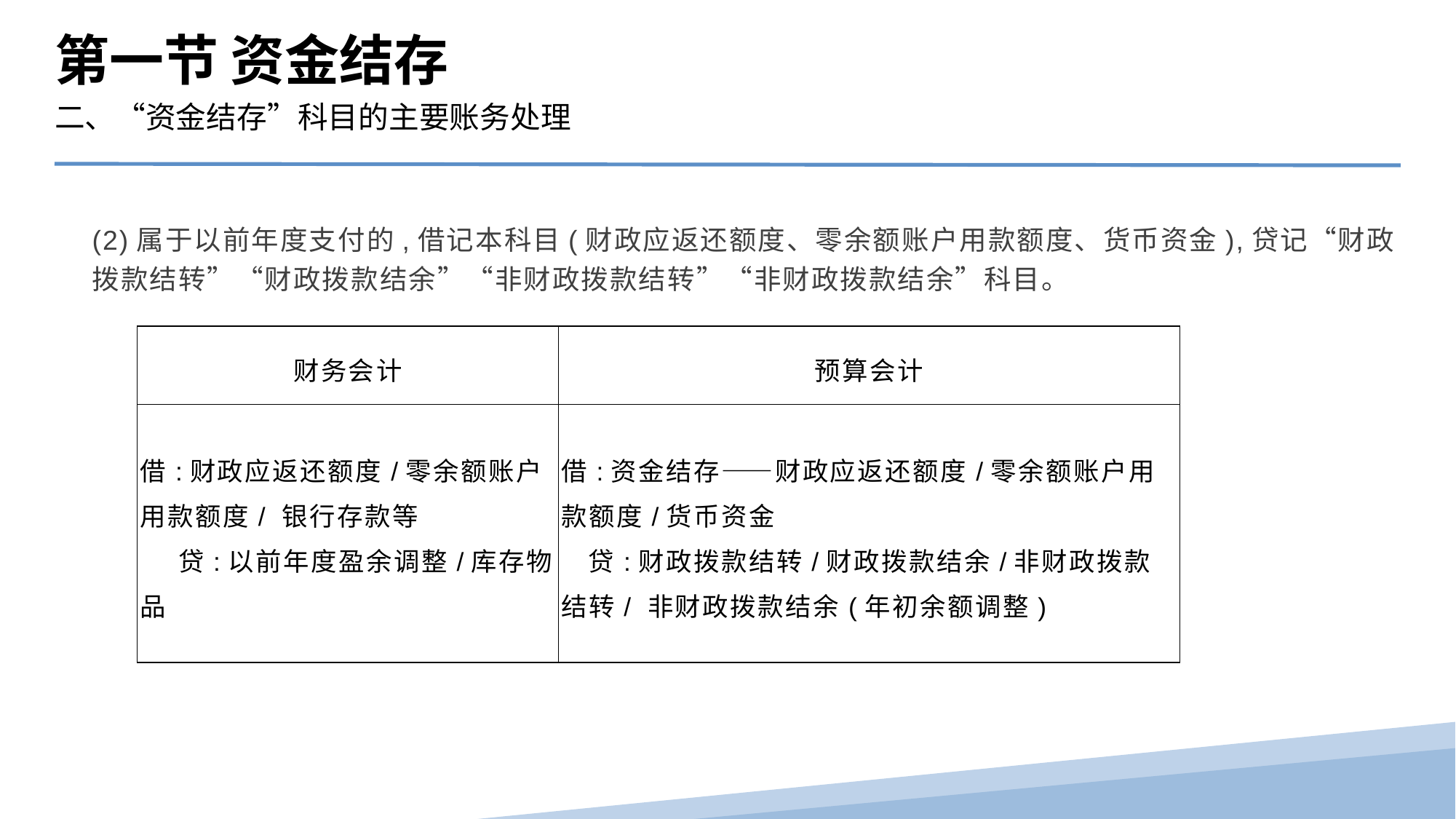

第一节 资金结存
二、“资金结存”科目的主要账务处理
(2)属于以前年度支付的,借记本科目(财政应返还额度、零余额账户用款额度、货币资金),贷记“财政拨款结转”“财政拨款结余”“非财政拨款结转”“非财政拨款结余”科目。
| 财务会计 | 预算会计 |
| --- | --- |
| 借:财政应返还额度/零余额账户用款额度/ 银行存款等 贷:以前年度盈余调整/库存物品 | 借:资金结存——财政应返还额度/零余额账户用款额度/货币资金 贷:财政拨款结转/财政拨款结余/非财政拨款结转/ 非财政拨款结余(年初余额调整) |